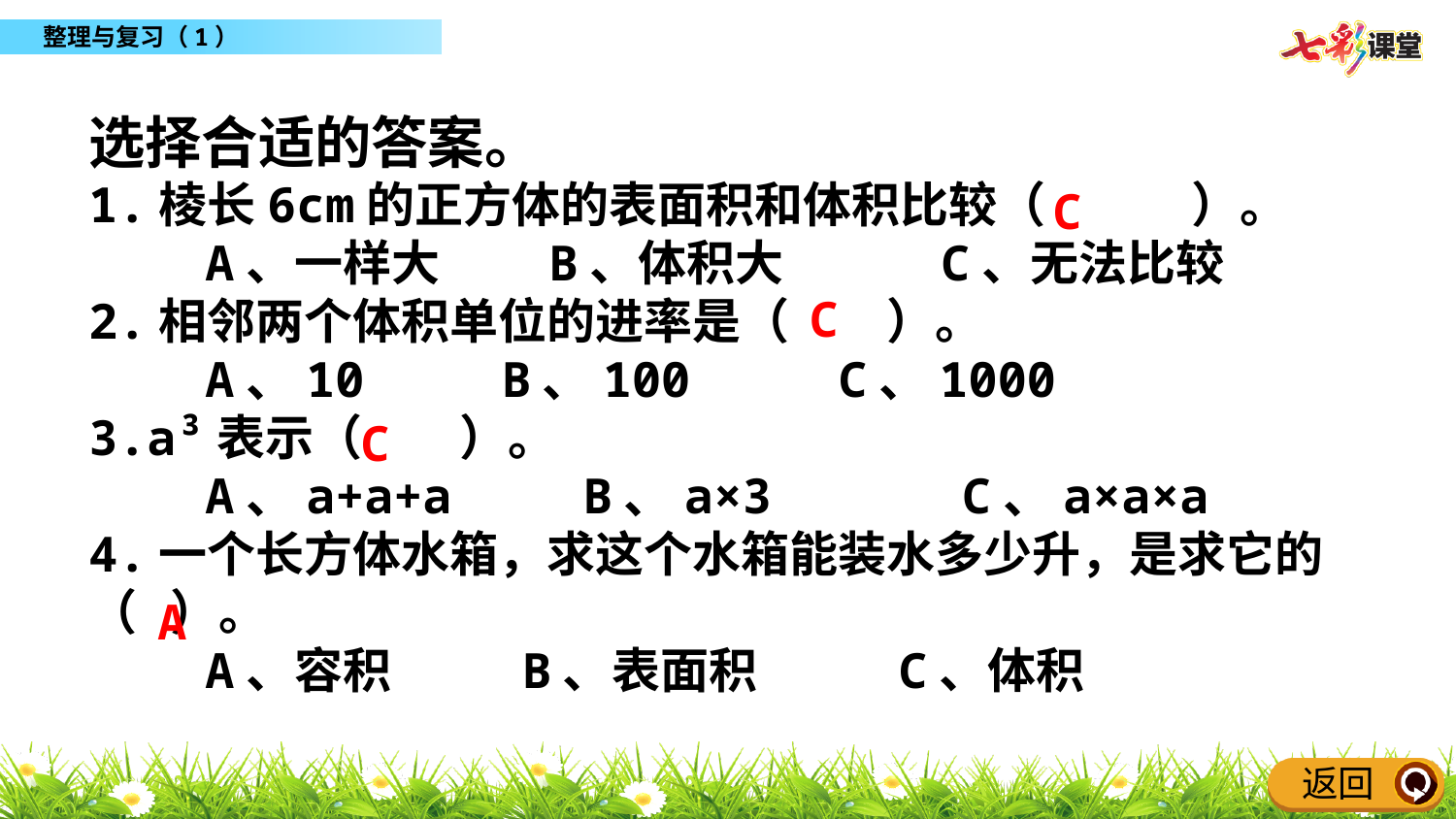

选择合适的答案。
1.棱长6cm的正方体的表面积和体积比较（　　　）。
    A、一样大　　B、体积大　　　C、无法比较
2.相邻两个体积单位的进率是（　　）。
    A、10　      B、100　       C、1000
3.a³表示（　　）。
    A、a+a+a　　 B、a×3　　　  C、a×a×a
4.一个长方体水箱，求这个水箱能装水多少升，是求它的  （   ）。
    A、容积　　  B、表面积　　   C、体积
C
C
C
A